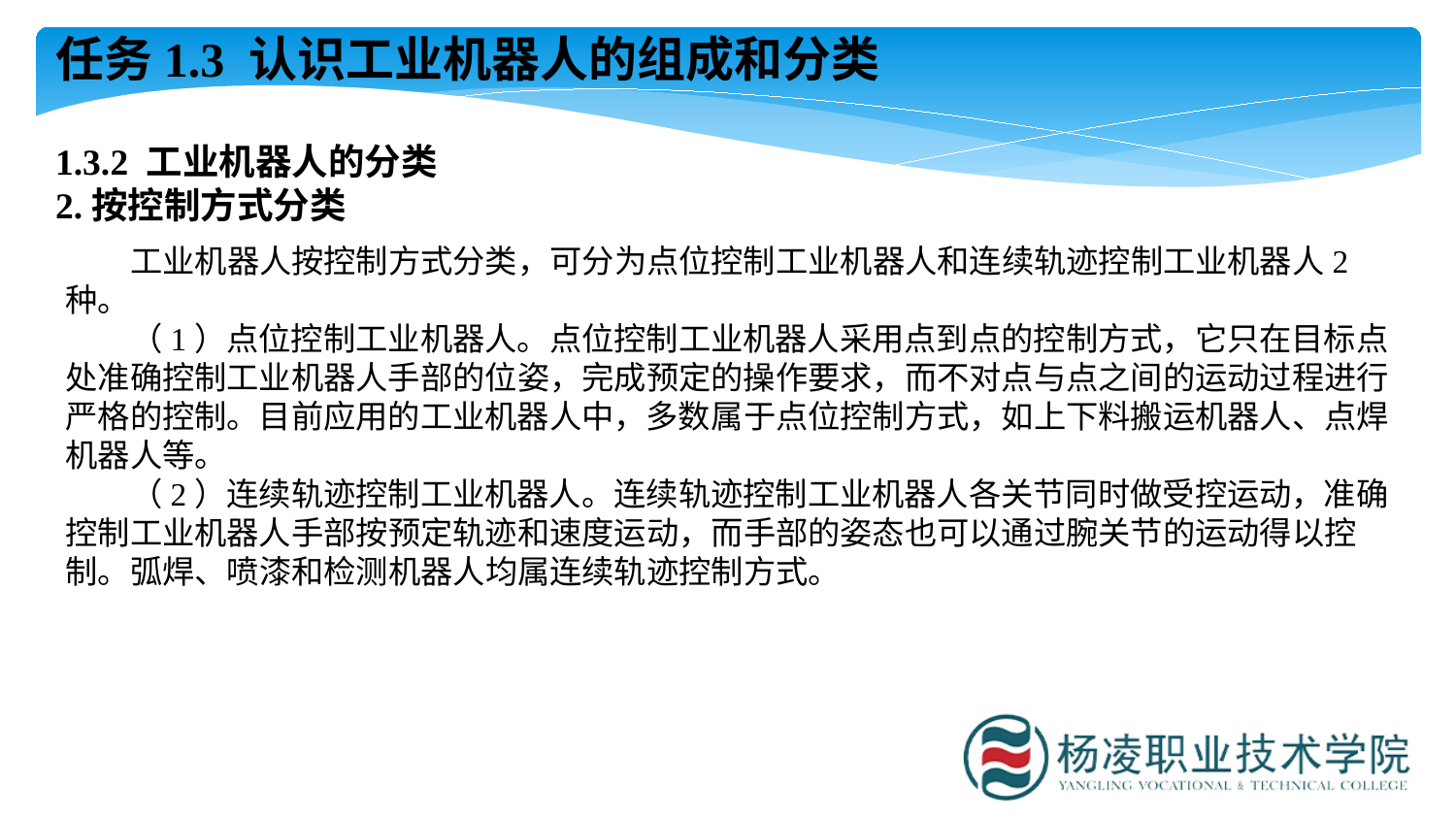

任务1.3 认识工业机器人的组成和分类
1.3.2 工业机器人的分类
2.按控制方式分类
工业机器人按控制方式分类，可分为点位控制工业机器人和连续轨迹控制工业机器人2种。
（1）点位控制工业机器人。点位控制工业机器人采用点到点的控制方式，它只在目标点处准确控制工业机器人手部的位姿，完成预定的操作要求，而不对点与点之间的运动过程进行严格的控制。目前应用的工业机器人中，多数属于点位控制方式，如上下料搬运机器人、点焊机器人等。
（2）连续轨迹控制工业机器人。连续轨迹控制工业机器人各关节同时做受控运动，准确控制工业机器人手部按预定轨迹和速度运动，而手部的姿态也可以通过腕关节的运动得以控制。弧焊、喷漆和检测机器人均属连续轨迹控制方式。